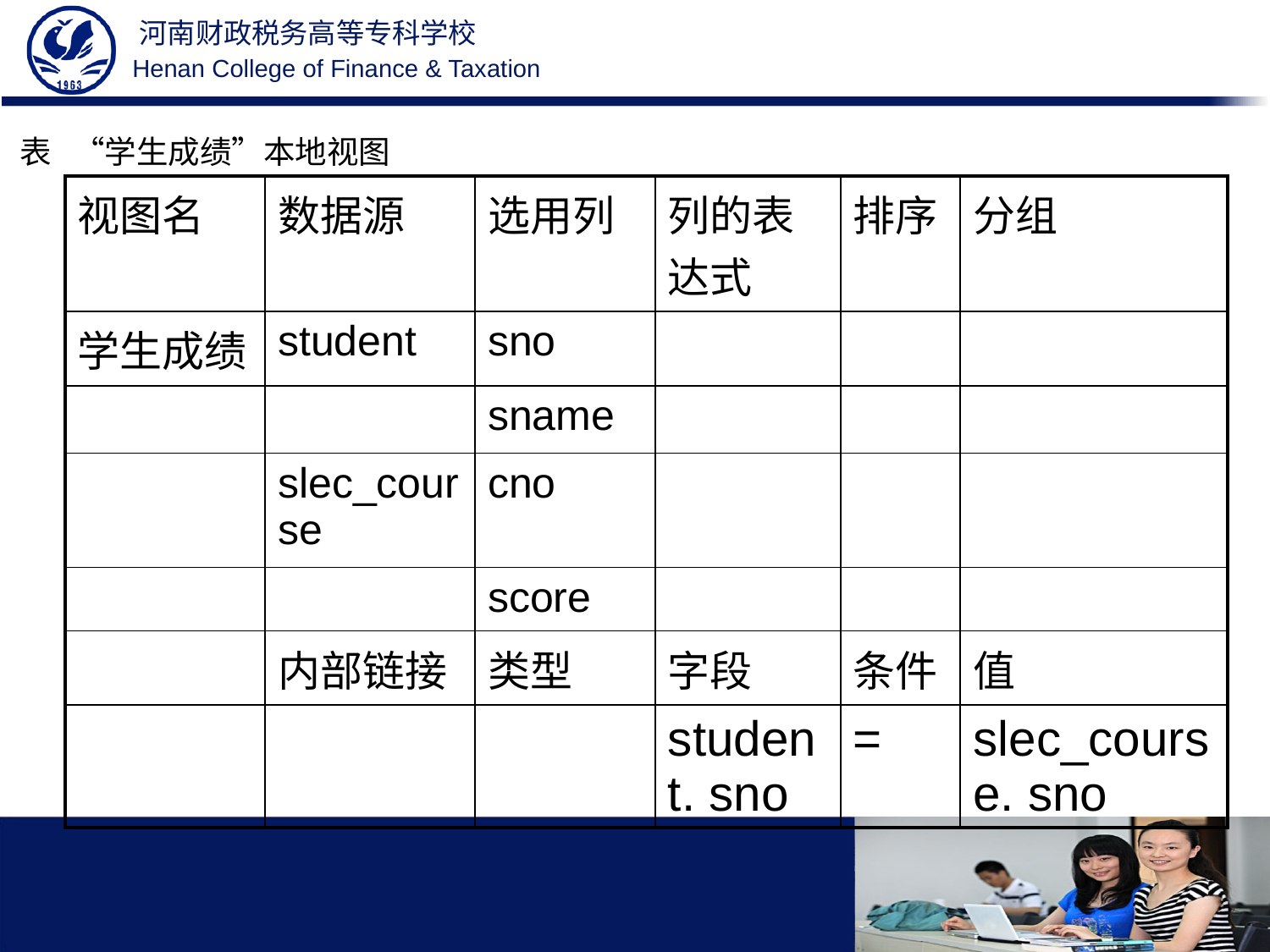

表   “学生成绩”本地视图
| 视图名 | 数据源 | 选用列 | 列的表达式 | 排序 | 分组 |
| --- | --- | --- | --- | --- | --- |
| 学生成绩 | student | sno |  |  |  |
|  |  | sname |  |  |  |
|  | slec\_course | cno |  |  |  |
|  |  | score |  |  |  |
|  | 内部链接 | 类型 | 字段 | 条件 | 值 |
|  |  |  | student. sno | = | slec\_course. sno |